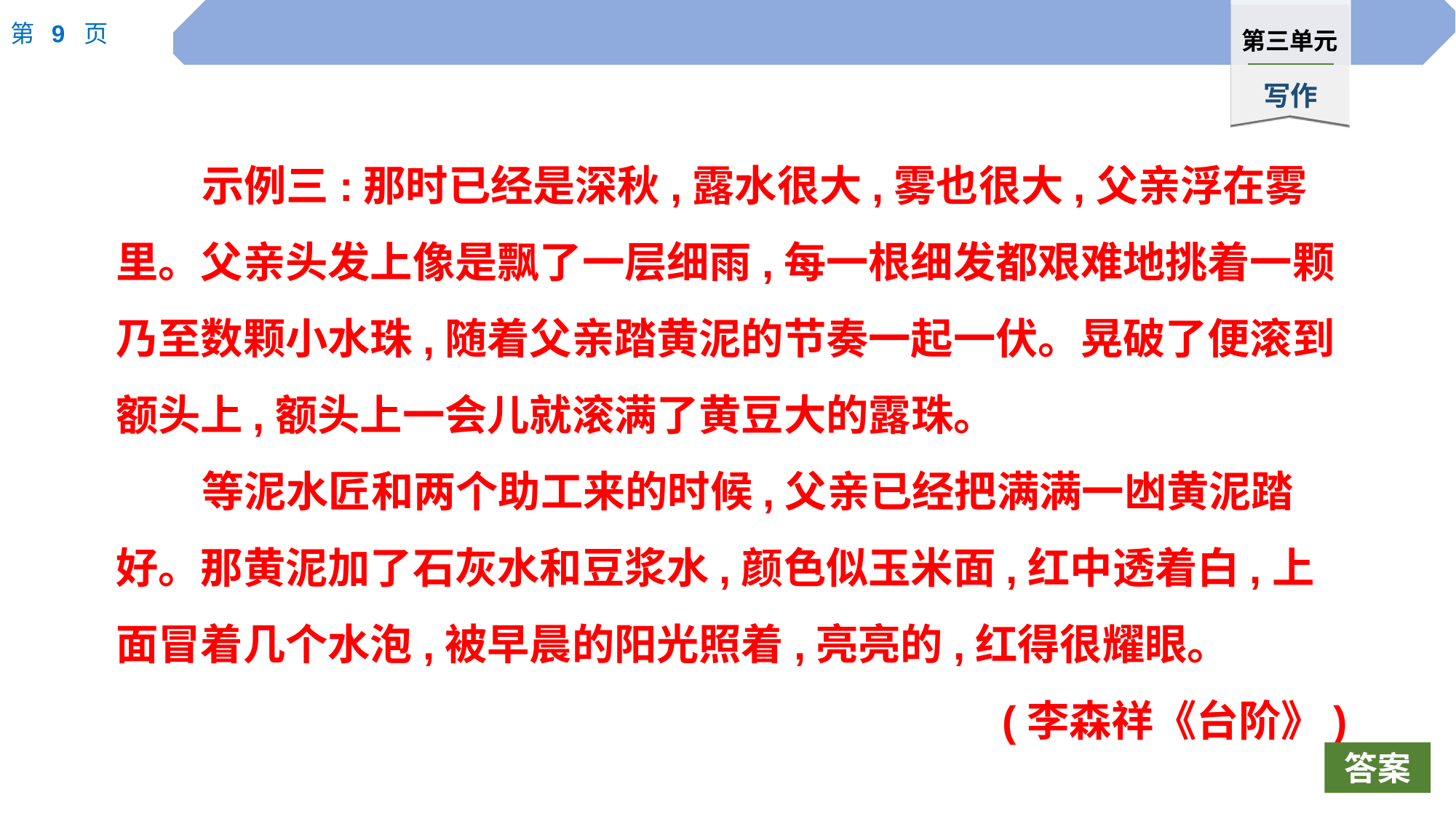

示例三:那时已经是深秋,露水很大,雾也很大,父亲浮在雾里。父亲头发上像是飘了一层细雨,每一根细发都艰难地挑着一颗乃至数颗小水珠,随着父亲踏黄泥的节奏一起一伏。晃破了便滚到额头上,额头上一会儿就滚满了黄豆大的露珠。
等泥水匠和两个助工来的时候,父亲已经把满满一凼黄泥踏好。那黄泥加了石灰水和豆浆水,颜色似玉米面,红中透着白,上面冒着几个水泡,被早晨的阳光照着,亮亮的,红得很耀眼。
(李森祥《台阶》)
答案